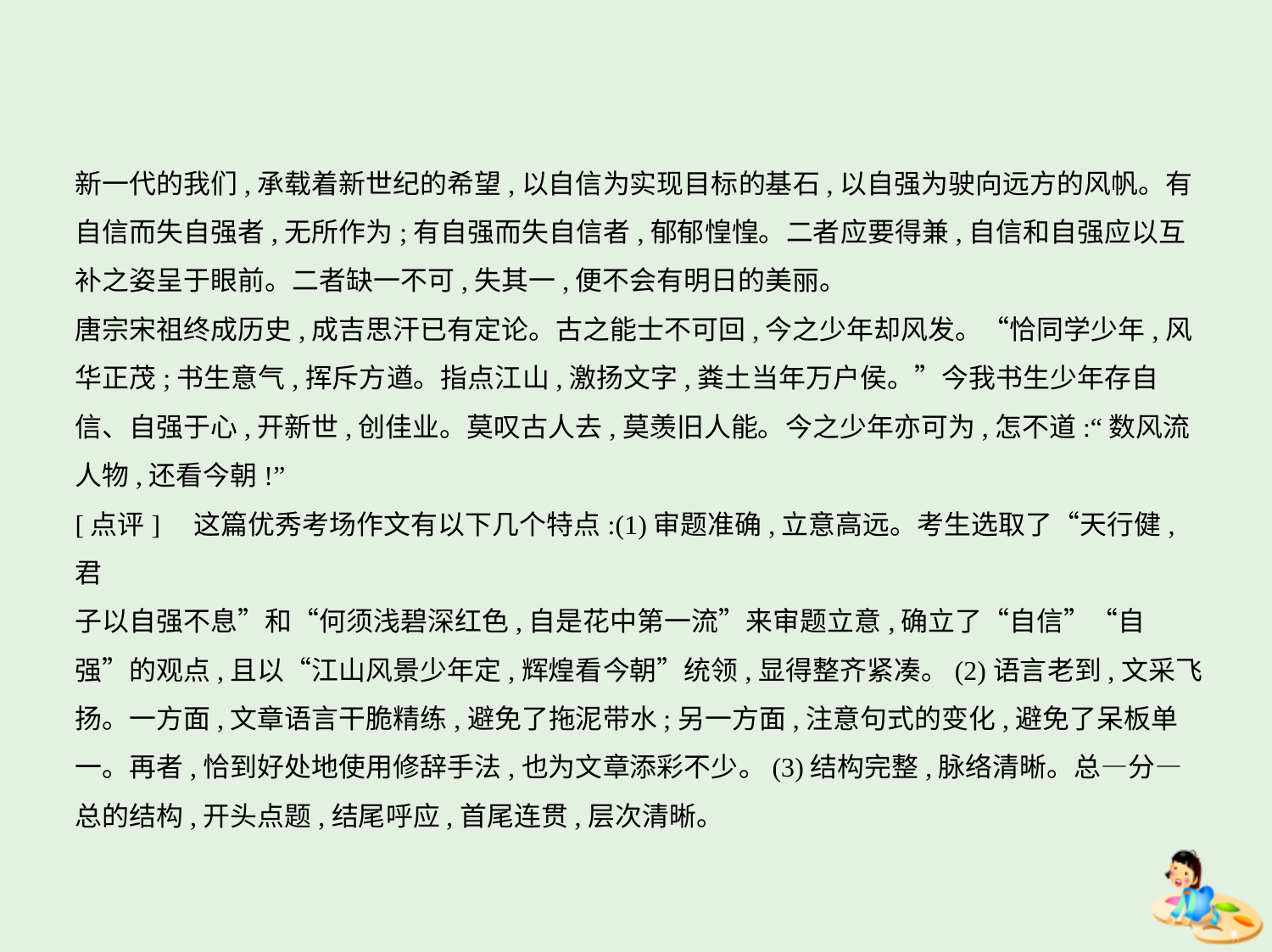

新一代的我们,承载着新世纪的希望,以自信为实现目标的基石,以自强为驶向远方的风帆。有
自信而失自强者,无所作为;有自强而失自信者,郁郁惶惶。二者应要得兼,自信和自强应以互
补之姿呈于眼前。二者缺一不可,失其一,便不会有明日的美丽。
唐宗宋祖终成历史,成吉思汗已有定论。古之能士不可回,今之少年却风发。“恰同学少年,风
华正茂;书生意气,挥斥方遒。指点江山,激扬文字,粪土当年万户侯。”今我书生少年存自
信、自强于心,开新世,创佳业。莫叹古人去,莫羡旧人能。今之少年亦可为,怎不道:“数风流
人物,还看今朝!”
[点评]　这篇优秀考场作文有以下几个特点:(1)审题准确,立意高远。考生选取了“天行健,君
子以自强不息”和“何须浅碧深红色,自是花中第一流”来审题立意,确立了“自信”“自
强”的观点,且以“江山风景少年定,辉煌看今朝”统领,显得整齐紧凑。(2)语言老到,文采飞
扬。一方面,文章语言干脆精练,避免了拖泥带水;另一方面,注意句式的变化,避免了呆板单
一。再者,恰到好处地使用修辞手法,也为文章添彩不少。(3)结构完整,脉络清晰。总—分—
总的结构,开头点题,结尾呼应,首尾连贯,层次清晰。